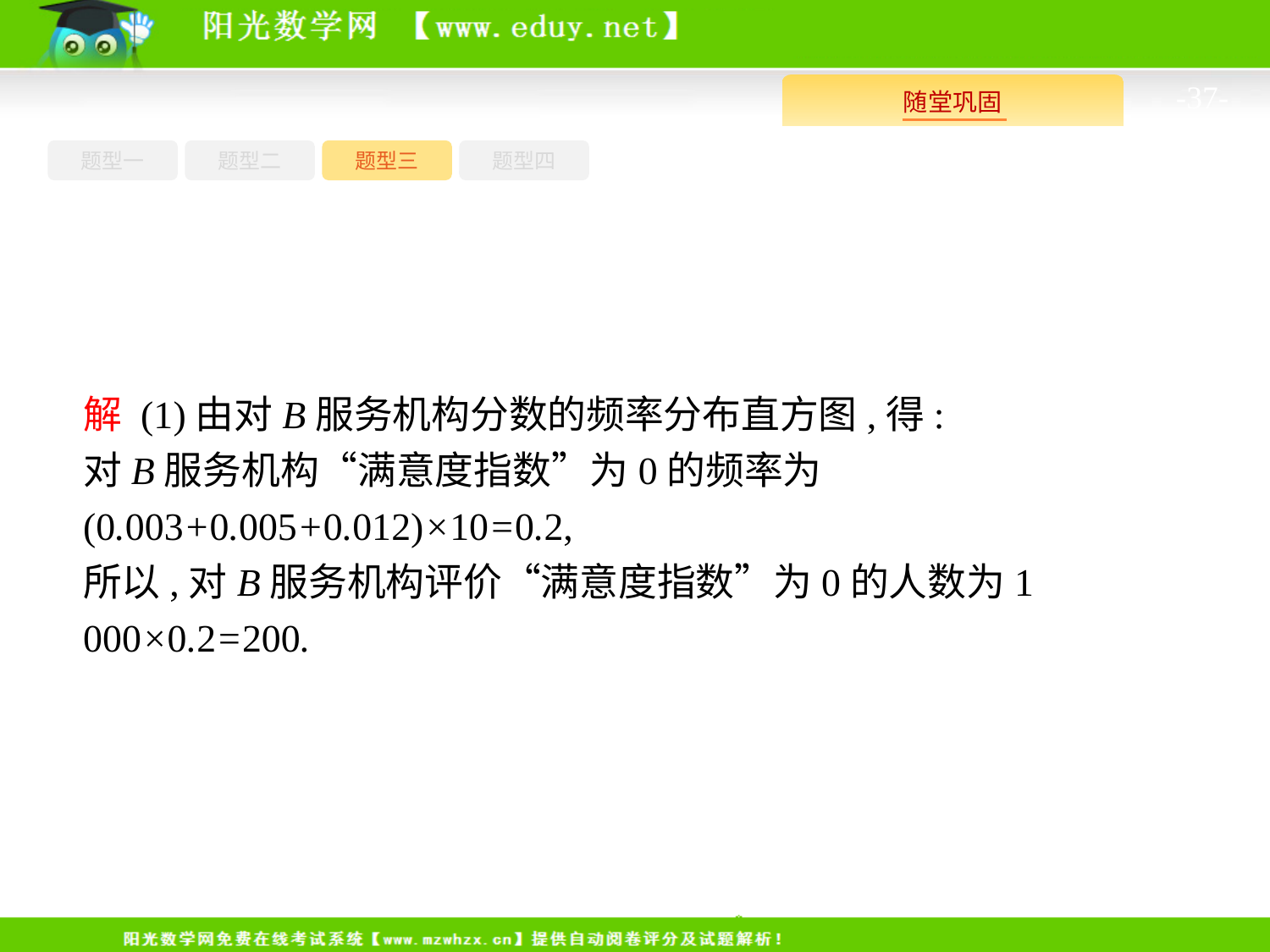

-37-
题型四
题型一
题型三
题型二
解 (1)由对B服务机构分数的频率分布直方图,得:
对B服务机构“满意度指数”为0的频率为(0.003+0.005+0.012)×10=0.2,
所以,对B服务机构评价“满意度指数”为0的人数为1 000×0.2=200.